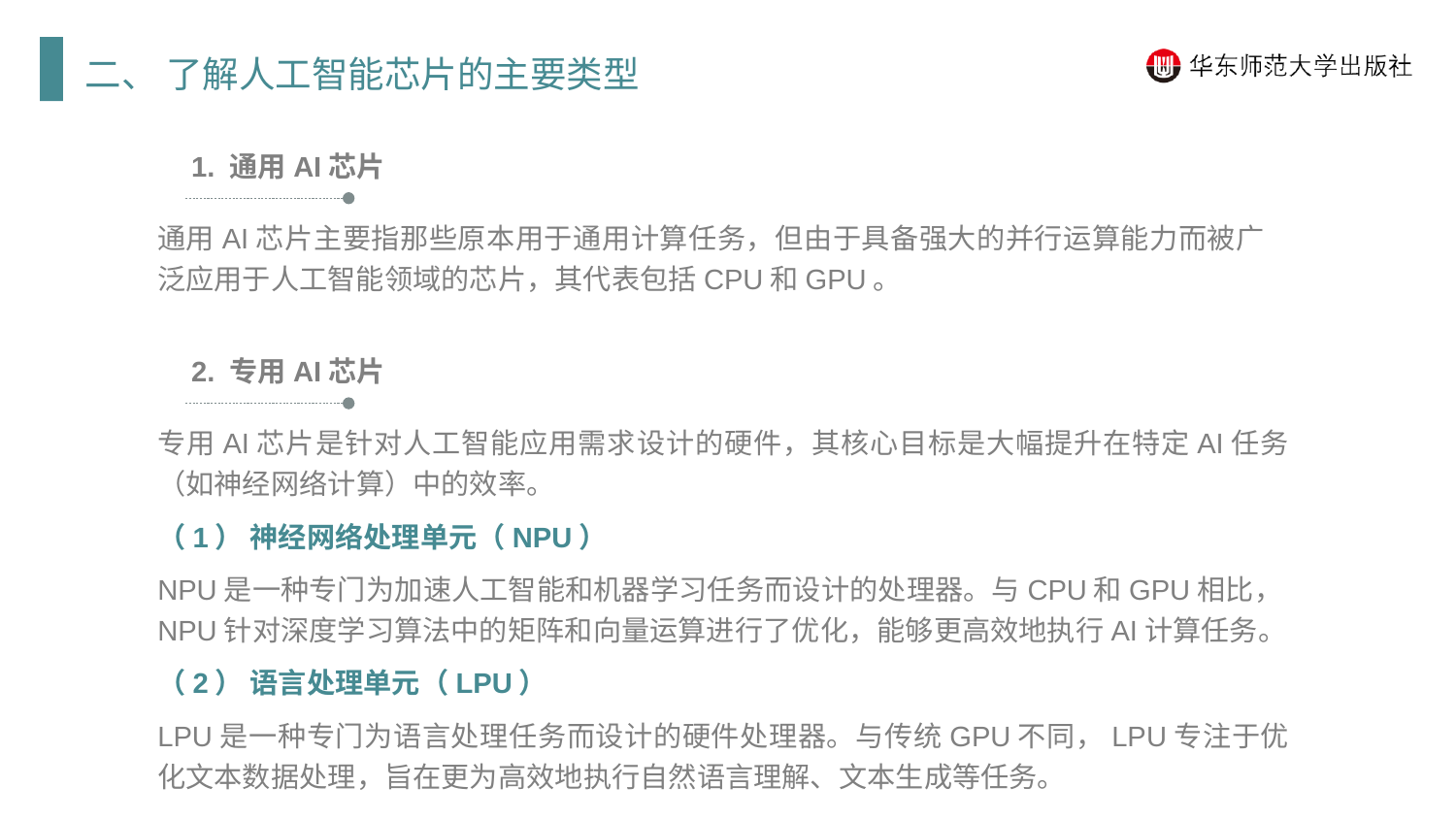

二、 了解人工智能芯片的主要类型
1. 通用AI芯片
通用AI芯片主要指那些原本用于通用计算任务，但由于具备强大的并行运算能力而被广泛应用于人工智能领域的芯片，其代表包括CPU和GPU。
2. 专用AI芯片
专用AI芯片是针对人工智能应用需求设计的硬件，其核心目标是大幅提升在特定AI任务（如神经网络计算）中的效率。
（1） 神经网络处理单元（NPU）
NPU是一种专门为加速人工智能和机器学习任务而设计的处理器。与CPU和GPU相比，NPU针对深度学习算法中的矩阵和向量运算进行了优化，能够更高效地执行AI计算任务。
（2） 语言处理单元（LPU）
LPU是一种专门为语言处理任务而设计的硬件处理器。与传统GPU不同，LPU专注于优化文本数据处理，旨在更为高效地执行自然语言理解、文本生成等任务。